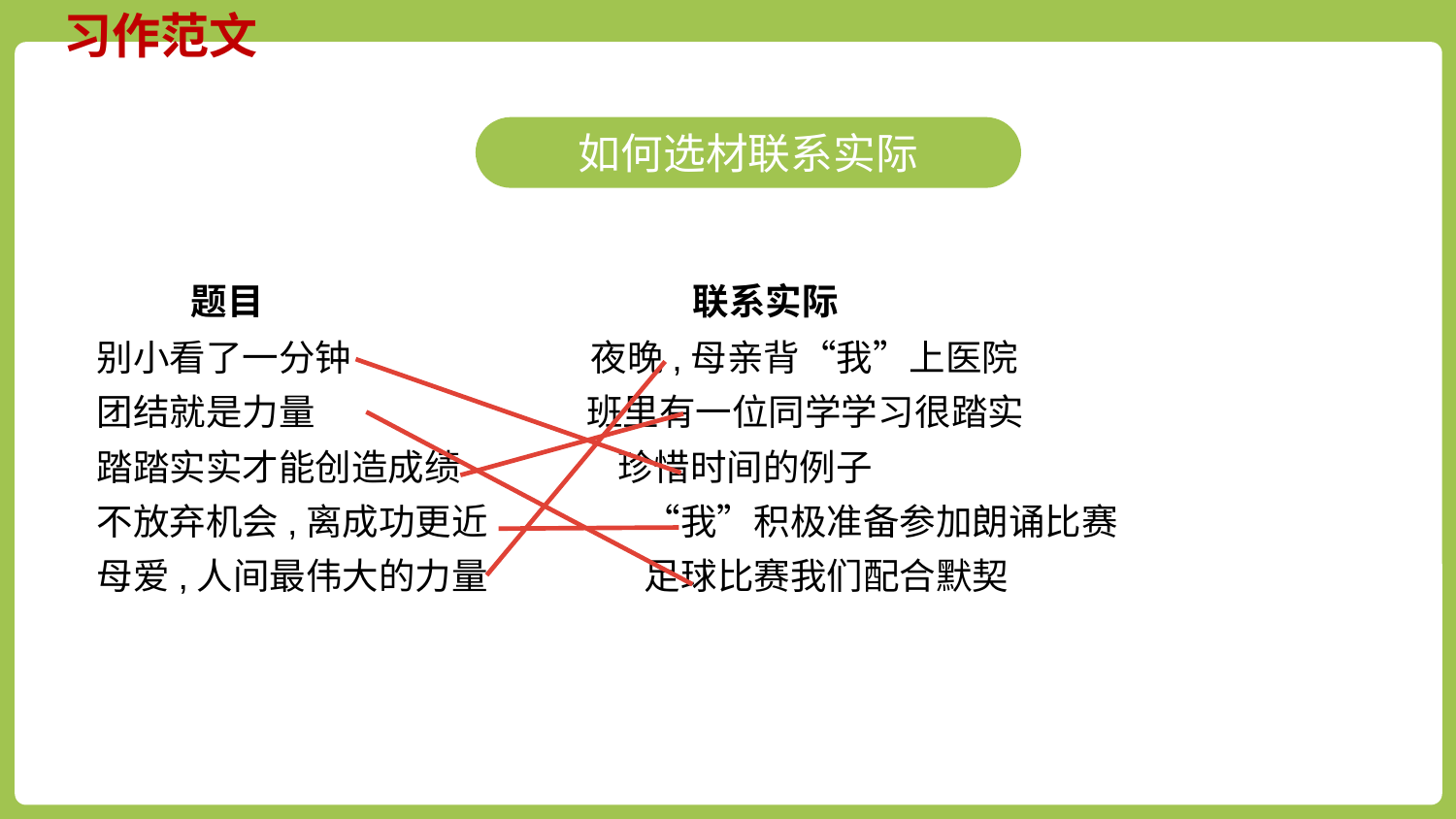

习作范文
如何选材联系实际
        题目                                                    联系实际
别小看了一分钟                             夜晚,母亲背“我”上医院
团结就是力量                                 班里有一位同学学习很踏实
踏踏实实才能创造成绩                   珍惜时间的例子
不放弃机会,离成功更近                   “我”积极准备参加朗诵比赛
母爱,人间最伟大的力量                   足球比赛我们配合默契